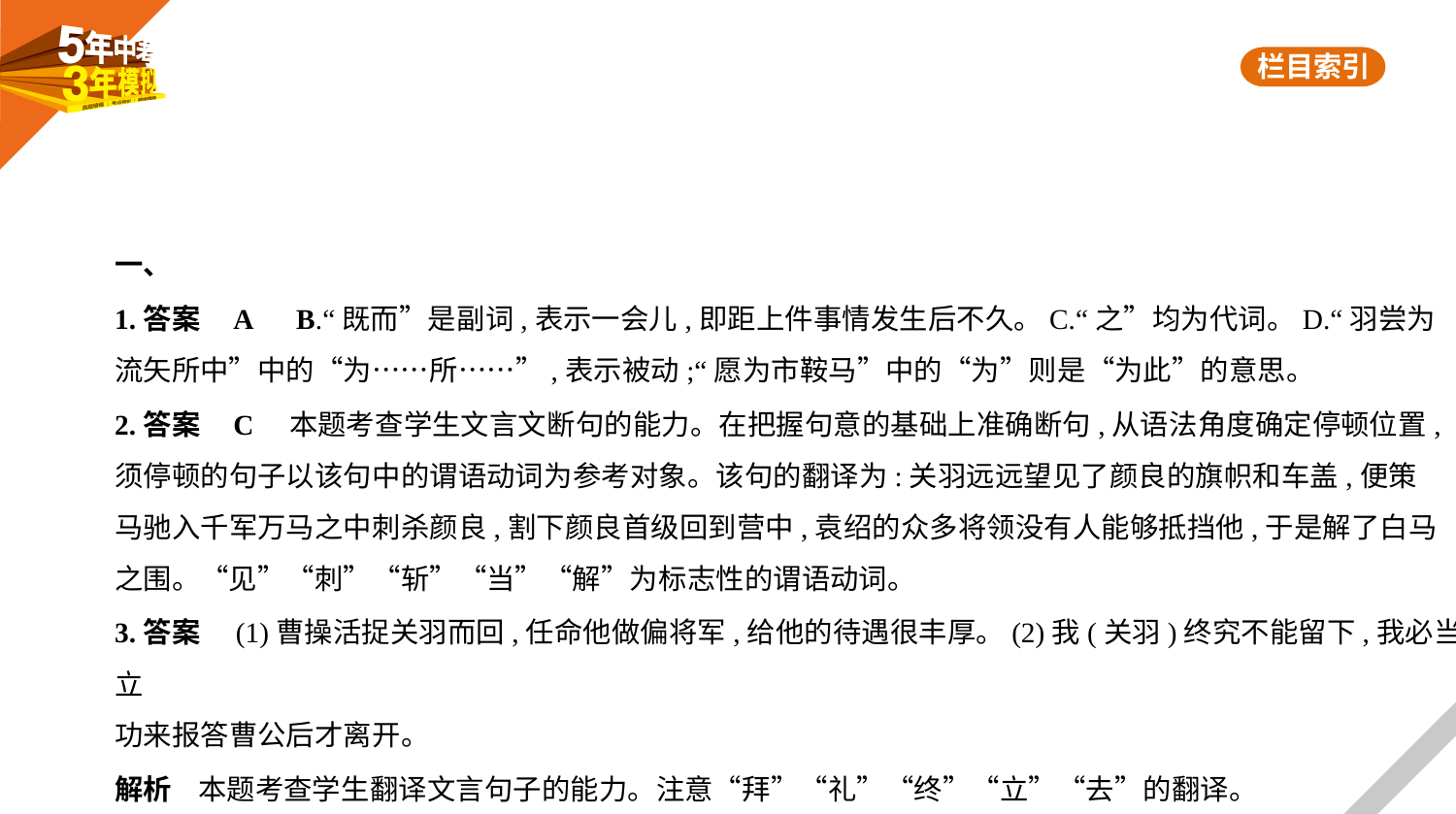

一、
1.答案    A　B.“既而”是副词,表示一会儿,即距上件事情发生后不久。C.“之”均为代词。D.“羽尝为
流矢所中”中的“为……所……”,表示被动;“愿为市鞍马”中的“为”则是“为此”的意思。
2.答案    C　本题考查学生文言文断句的能力。在把握句意的基础上准确断句,从语法角度确定停顿位置,
须停顿的句子以该句中的谓语动词为参考对象。该句的翻译为:关羽远远望见了颜良的旗帜和车盖,便策
马驰入千军万马之中刺杀颜良,割下颜良首级回到营中,袁绍的众多将领没有人能够抵挡他,于是解了白马
之围。“见”“刺”“斩”“当”“解”为标志性的谓语动词。
3.答案　(1)曹操活捉关羽而回,任命他做偏将军,给他的待遇很丰厚。(2)我(关羽)终究不能留下,我必当立
功来报答曹公后才离开。
解析    本题考查学生翻译文言句子的能力。注意“拜”“礼”“终”“立”“去”的翻译。